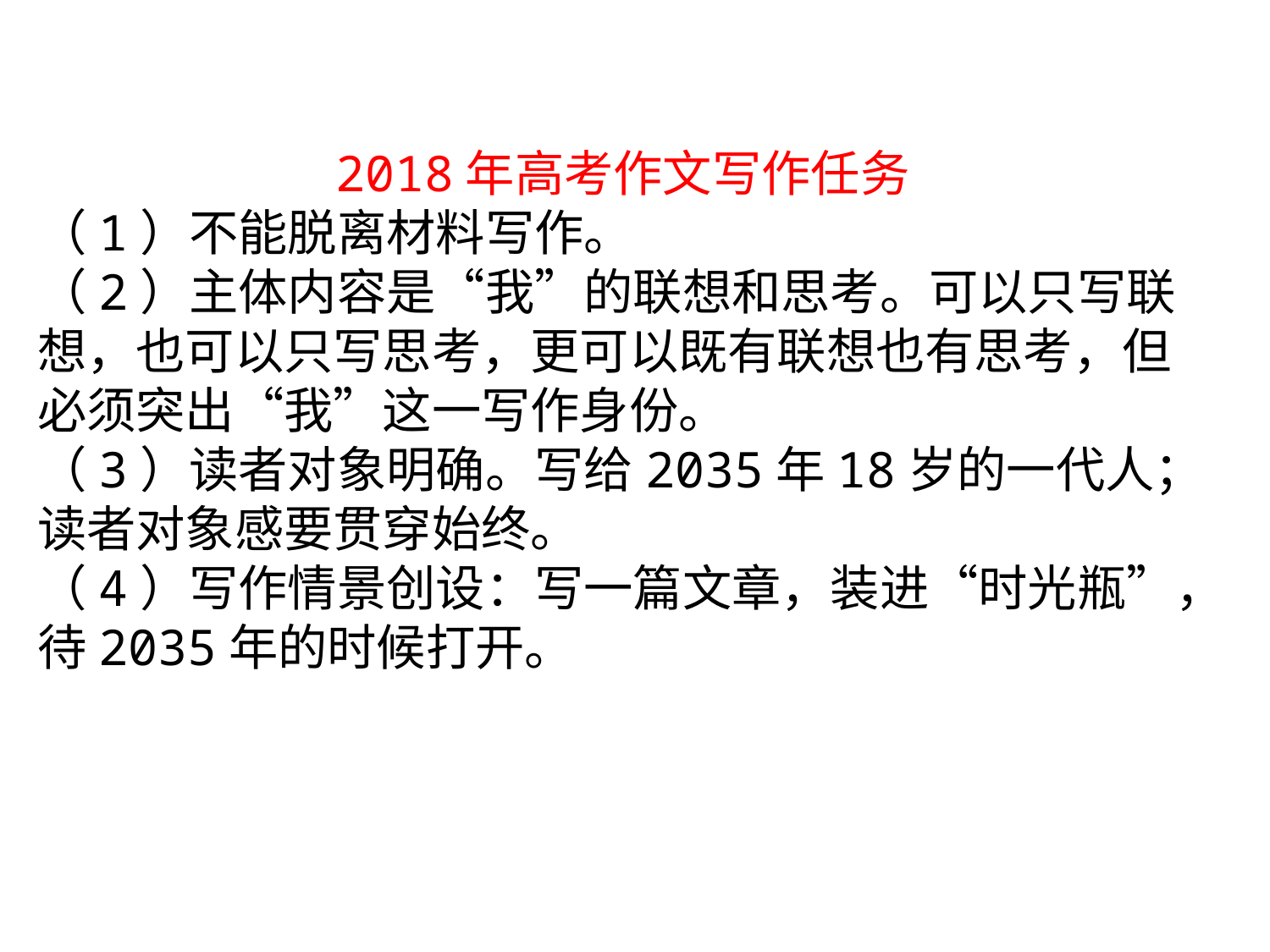

2018年高考作文写作任务
（1）不能脱离材料写作。
（2）主体内容是“我”的联想和思考。可以只写联想，也可以只写思考，更可以既有联想也有思考，但必须突出“我”这一写作身份。
（3）读者对象明确。写给2035年18岁的一代人；读者对象感要贯穿始终。
（4）写作情景创设：写一篇文章，装进“时光瓶”，待2035年的时候打开。